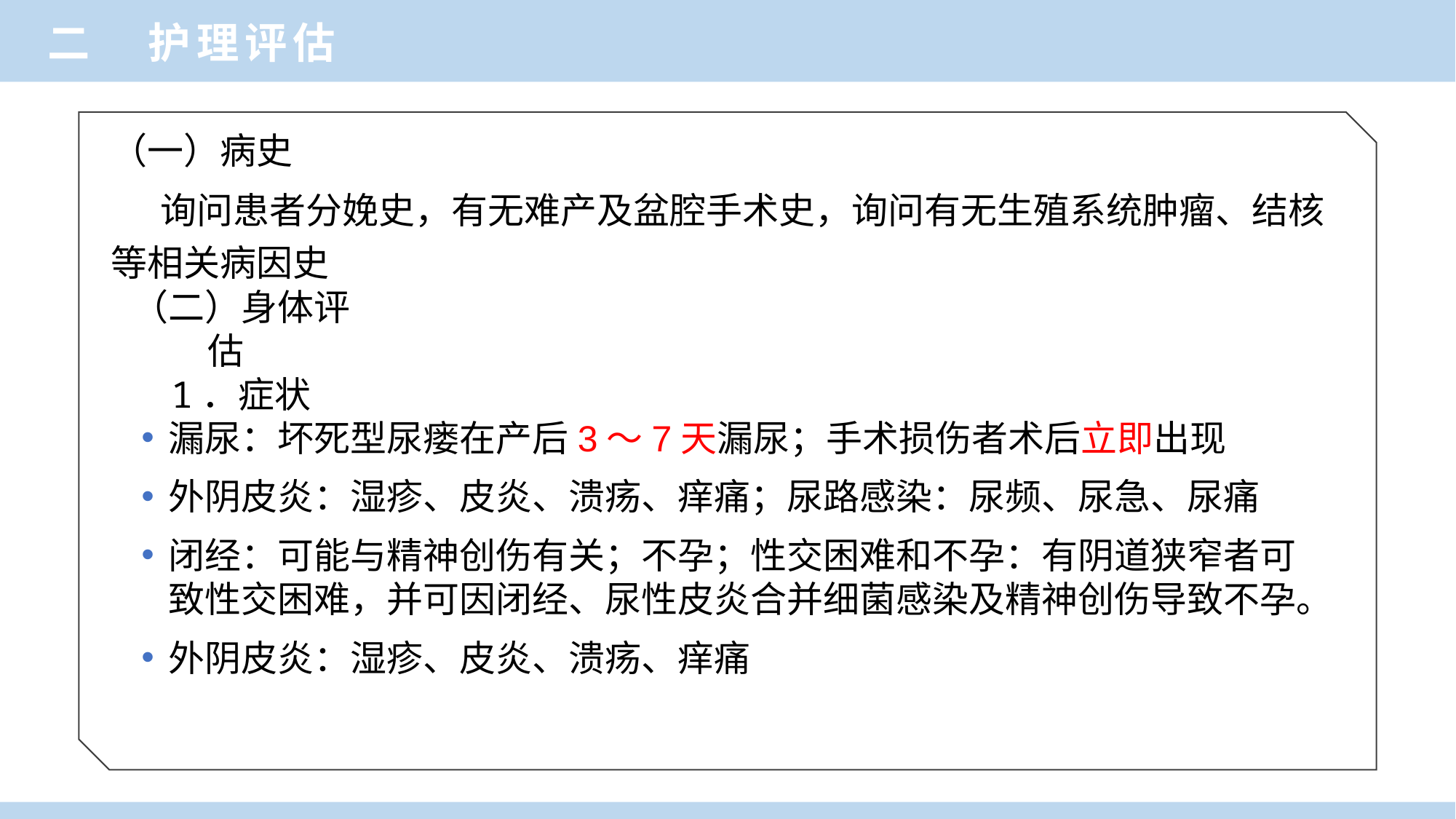

二

     护理评估

（一）病史
     询问患者分娩史，有无难产及盆腔手术史，询问有无生殖系统肿瘤、结核等相关病因史
（二）身体评估
1．症状
漏尿：坏死型尿瘘在产后3～7天漏尿；手术损伤者术后立即出现
外阴皮炎：湿疹、皮炎、溃疡、痒痛；尿路感染：尿频、尿急、尿痛
闭经：可能与精神创伤有关；不孕；性交困难和不孕：有阴道狭窄者可致性交困难，并可因闭经、尿性皮炎合并细菌感染及精神创伤导致不孕。
外阴皮炎：湿疹、皮炎、溃疡、痒痛